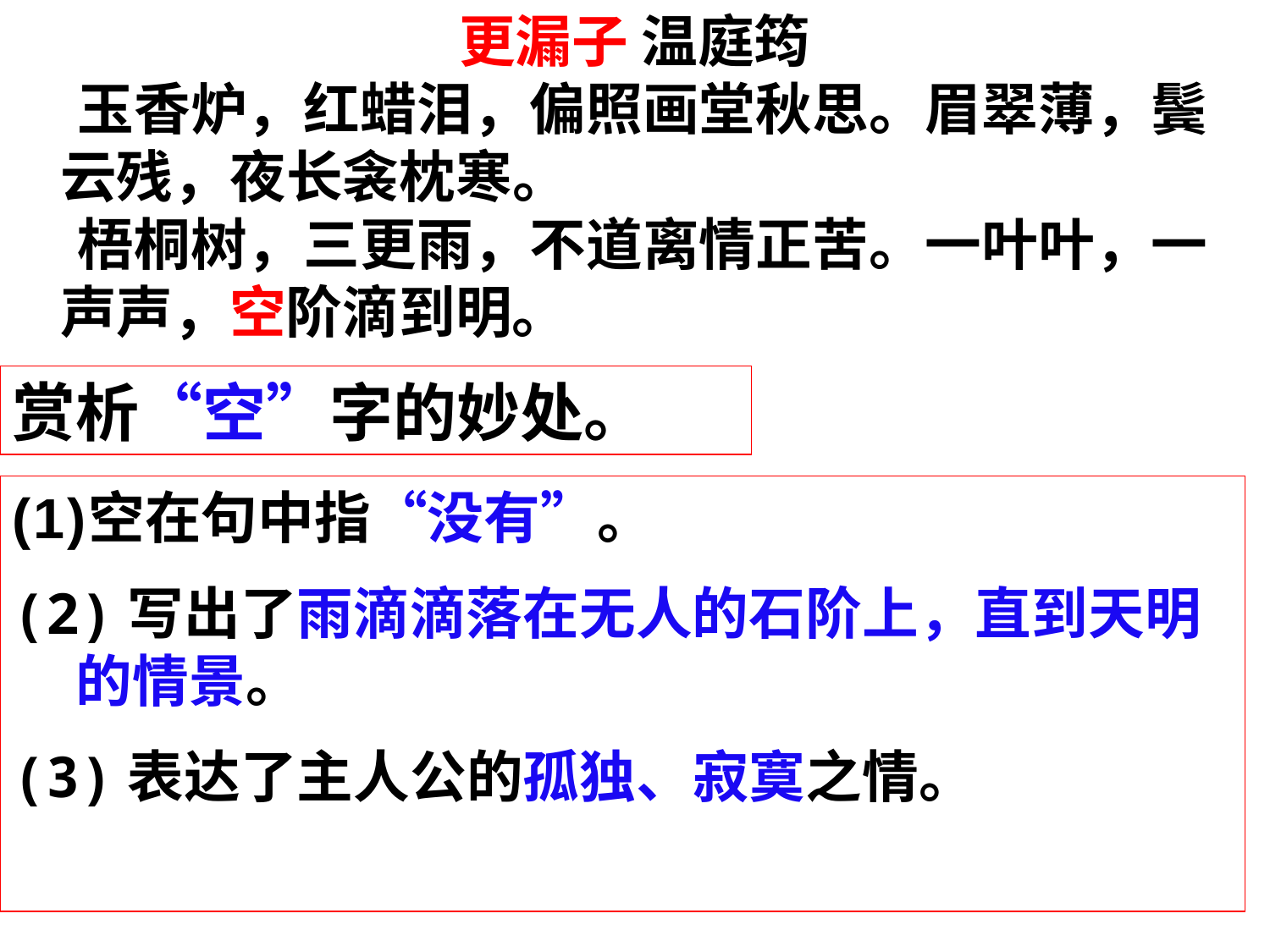

更漏子 温庭筠
    玉香炉，红蜡泪，偏照画堂秋思。眉翠薄，鬓云残，夜长衾枕寒。
    梧桐树，三更雨，不道离情正苦。一叶叶，一声声，空阶滴到明。
赏析“空”字的妙处。
空在句中指“没有”。
(2)写出了雨滴滴落在无人的石阶上，直到天明的情景。
(3)表达了主人公的孤独、寂寞之情。